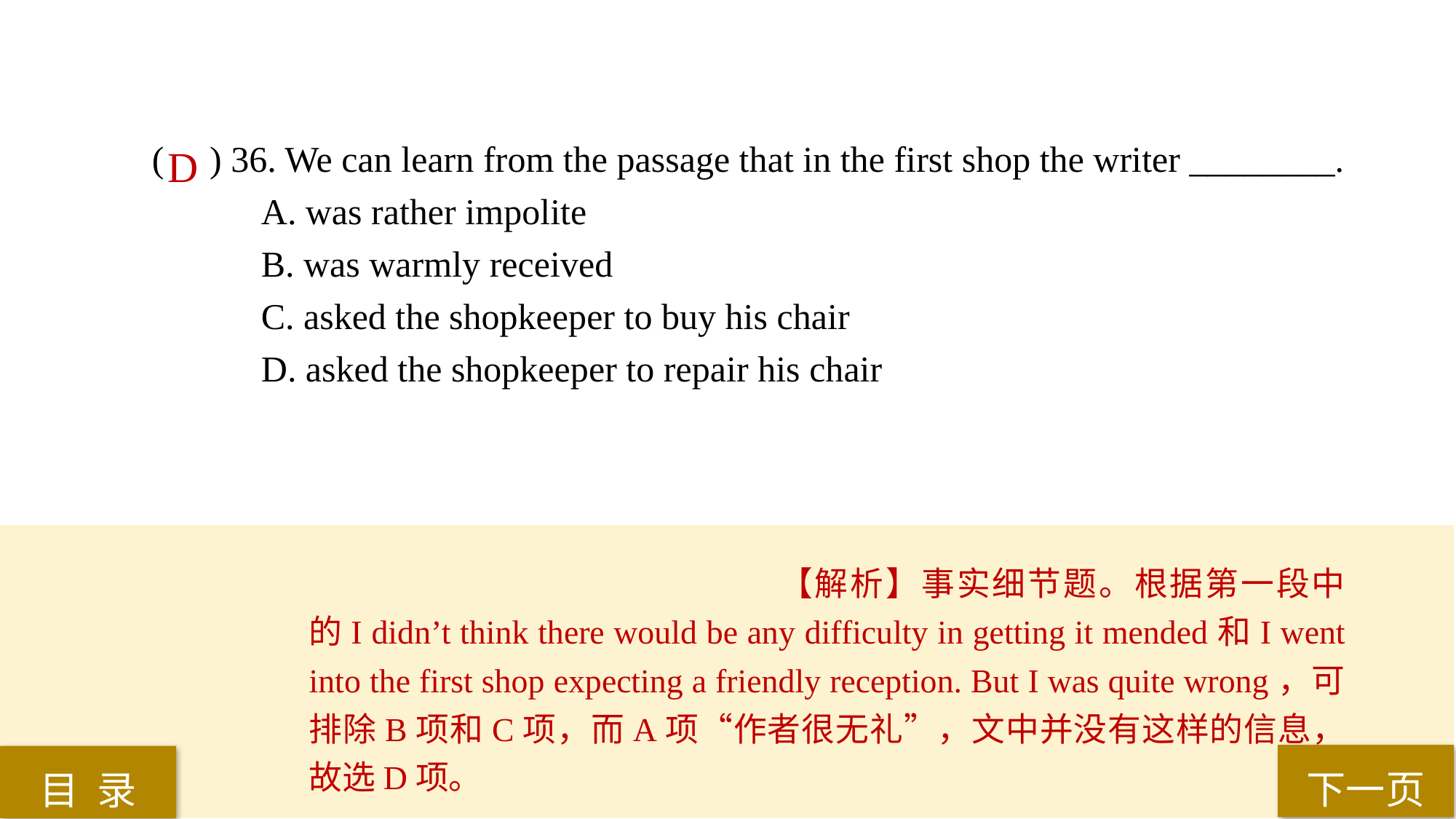

(     ) 36. We can learn from the passage that in the first shop the writer ________.
A. was rather impolite
B. was warmly received
C. asked the shopkeeper to buy his chair
D. asked the shopkeeper to repair his chair
D
【解析】事实细节题。根据第一段中的I didn’t think there would be any difficulty in getting it mended和I went into the first shop expecting a friendly reception. But I was quite wrong，可排除B项和C项，而A项“作者很无礼”，文中并没有这样的信息，故选D项。